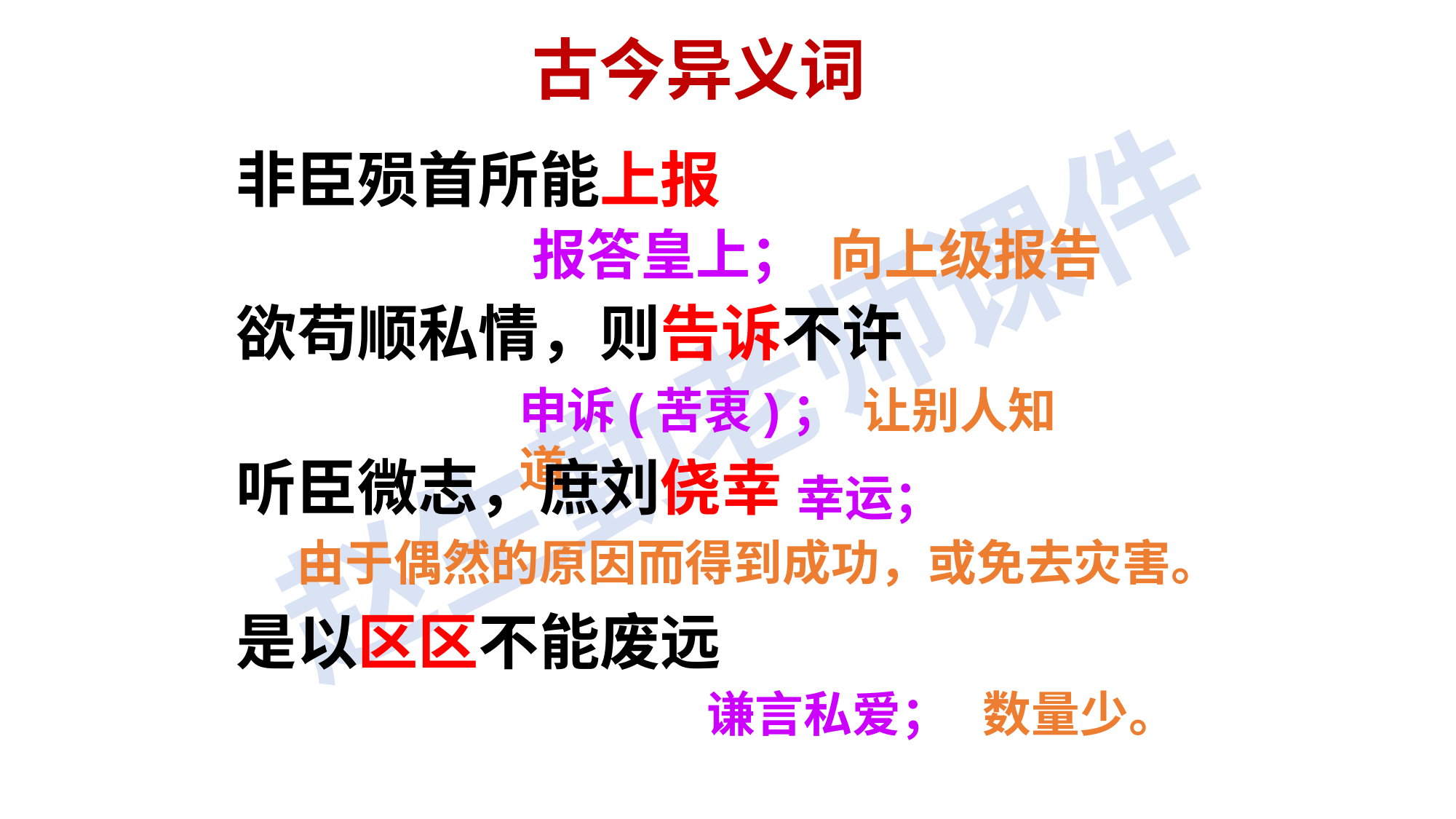

古今异义词
非臣殒首所能上报
欲苟顺私情，则告诉不许
听臣微志，庶刘侥幸
是以区区不能废远
报答皇上；  向上级报告

申诉(苦衷)；  让别人知道
                                            幸运；
由于偶然的原因而得到成功，或免去灾害。
谦言私爱；   数量少。